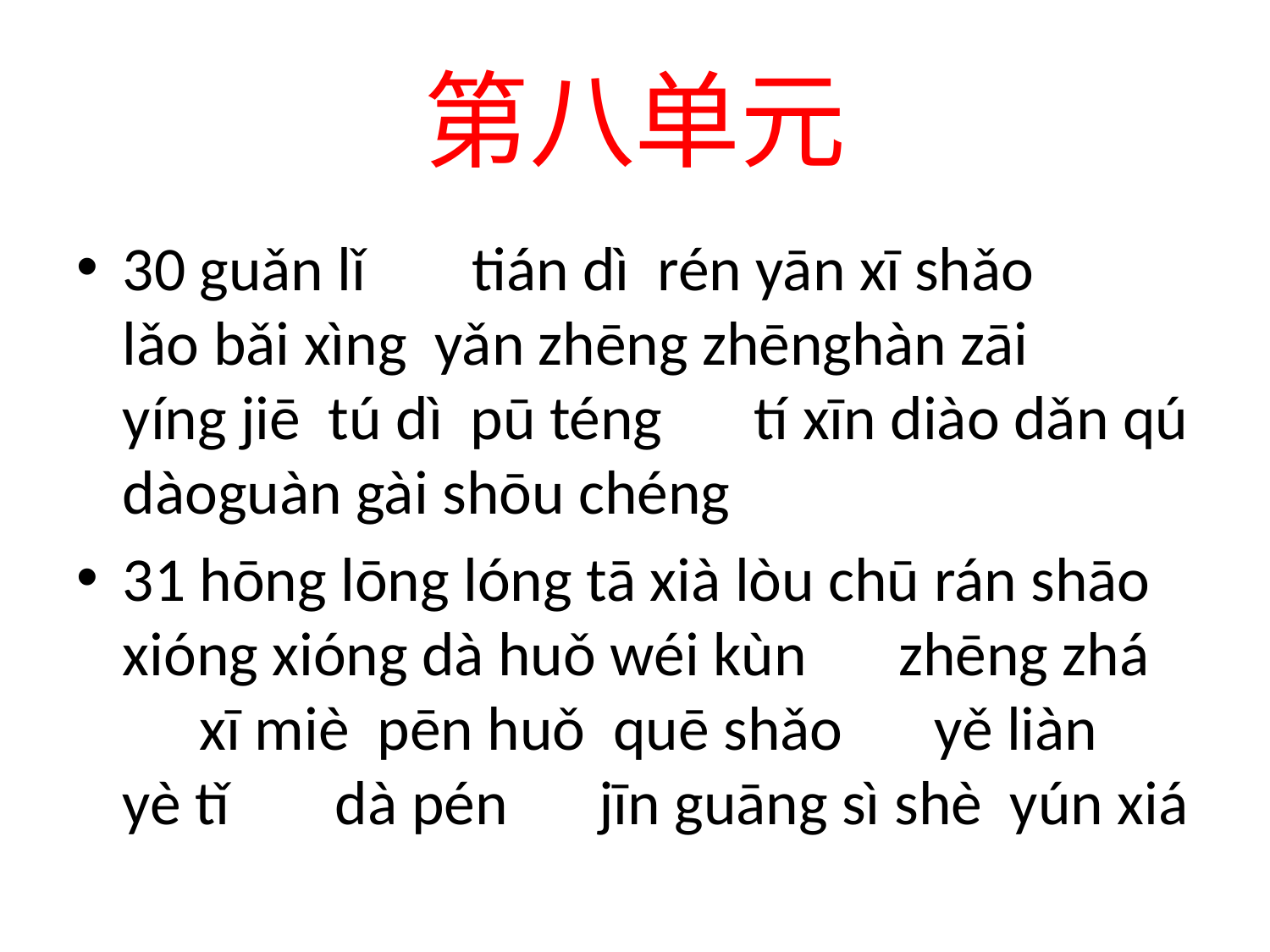

# 第八单元
30 guǎn lǐ 　tián dì  rén yān xī shǎo　 lǎo bǎi xìng  yǎn zhēng zhēnghàn zāi　yíng jiē  tú dì  pū téng　tí xīn diào dǎn qú dàoguàn gài shōu chéng
31 hōng lōng lóng tā xià lòu chū rán shāo xióng xióng dà huǒ wéi kùn　zhēng zhá 　xī miè  pēn huǒ  quē shǎo　yě liàn　yè tǐ 　dà pén　jīn guāng sì shè  yún xiá